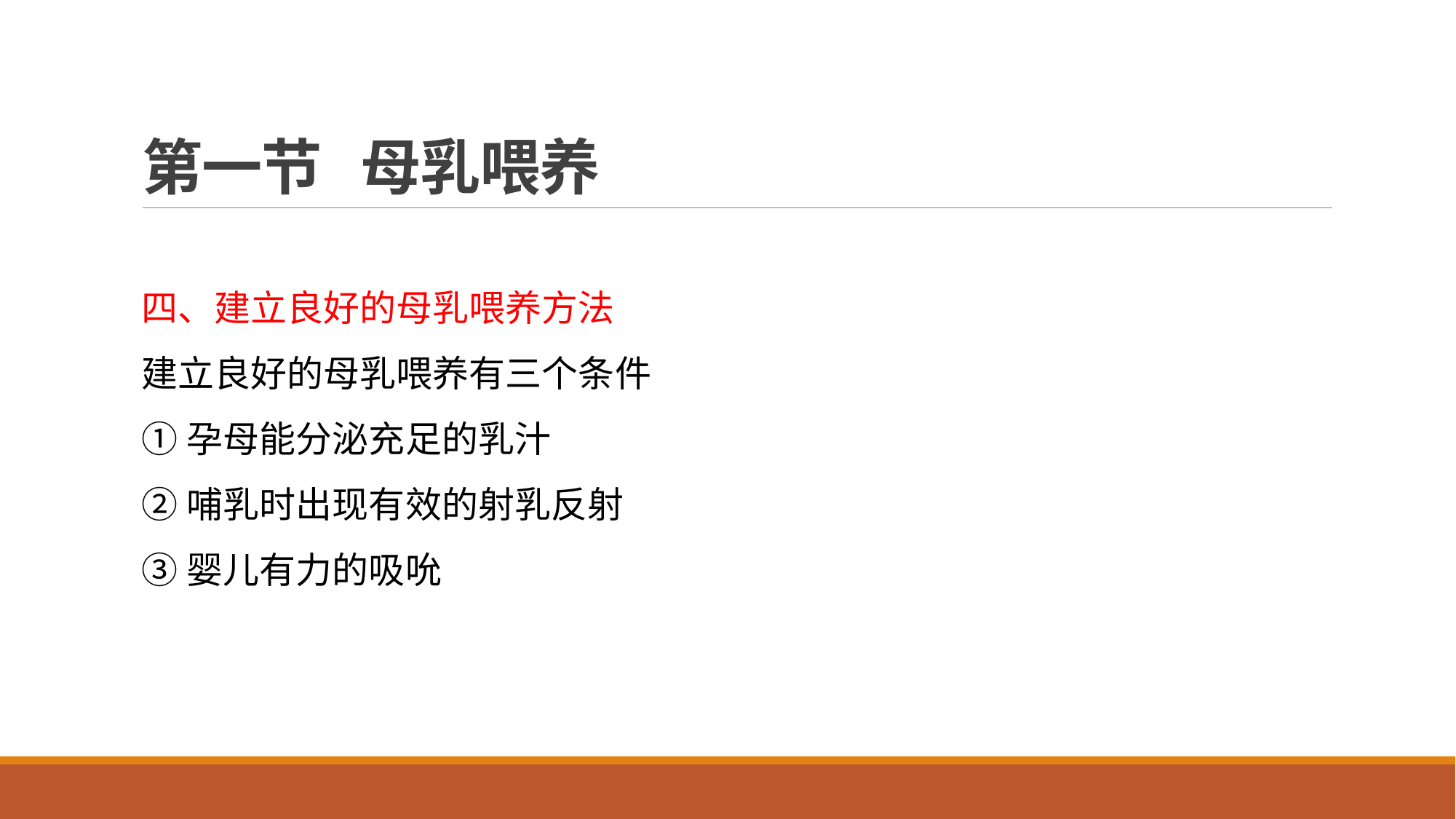

# 第一节   母乳喂养

四、建立良好的母乳喂养方法
建立良好的母乳喂养有三个条件
①孕母能分泌充足的乳汁
②哺乳时出现有效的射乳反射
③婴儿有力的吸吮